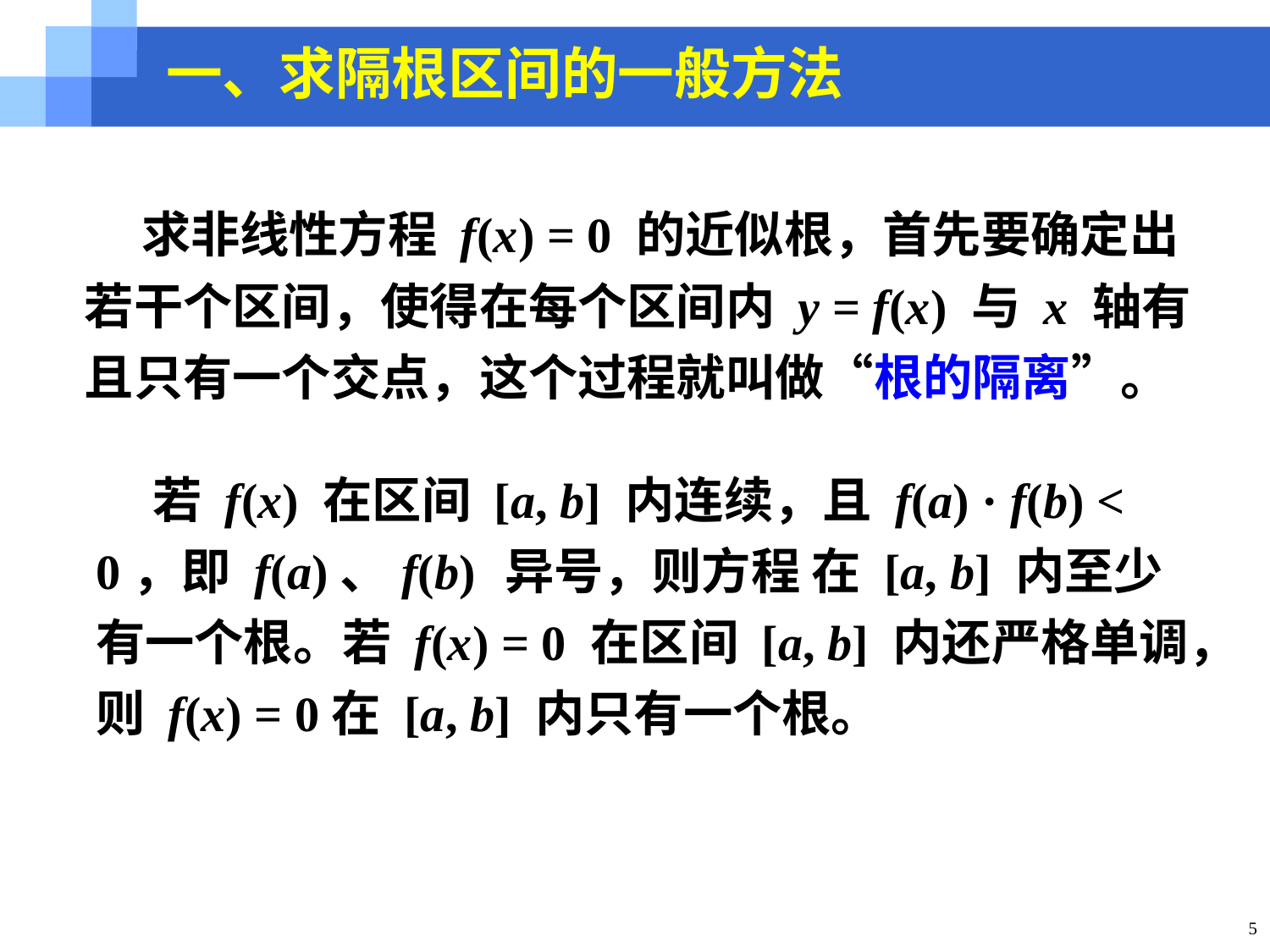

一、求隔根区间的一般方法
    求非线性方程 f(x) = 0 的近似根，首先要确定出若干个区间，使得在每个区间内 y = f(x) 与 x 轴有且只有一个交点，这个过程就叫做“根的隔离”。
    若 f(x) 在区间 [a, b] 内连续，且 f(a) · f(b) < 0，即 f(a)、f(b) 异号，则方程 在 [a, b] 内至少有一个根。若 f(x) = 0 在区间 [a, b] 内还严格单调，则 f(x) = 0在 [a, b] 内只有一个根。
5